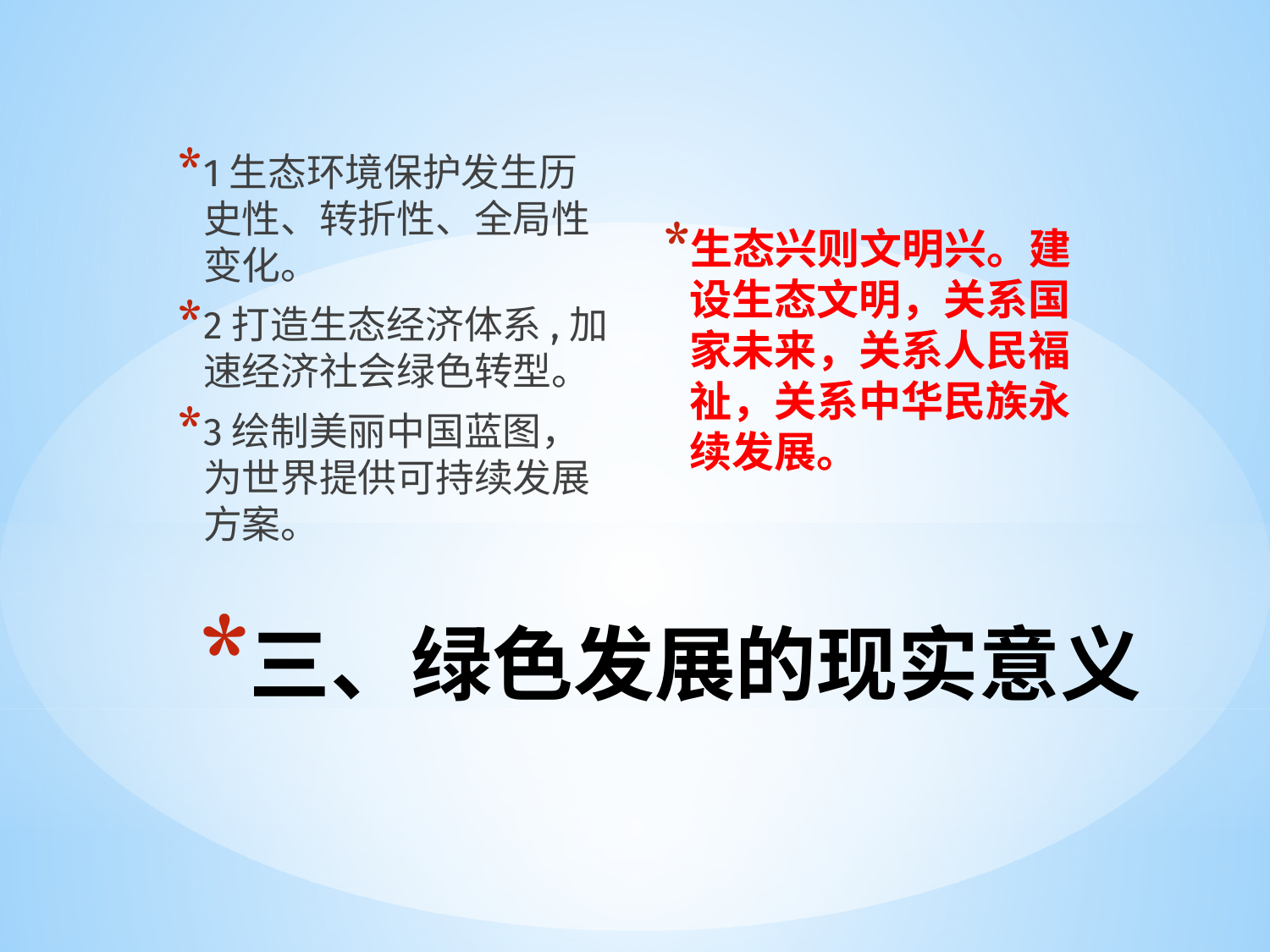

1生态环境保护发生历史性、转折性、全局性变化。
2打造生态经济体系,加速经济社会绿色转型。
3绘制美丽中国蓝图，为世界提供可持续发展方案。

生态兴则文明兴。建设生态文明，关系国家未来，关系人民福祉，关系中华民族永续发展。
# 三、绿色发展的现实意义